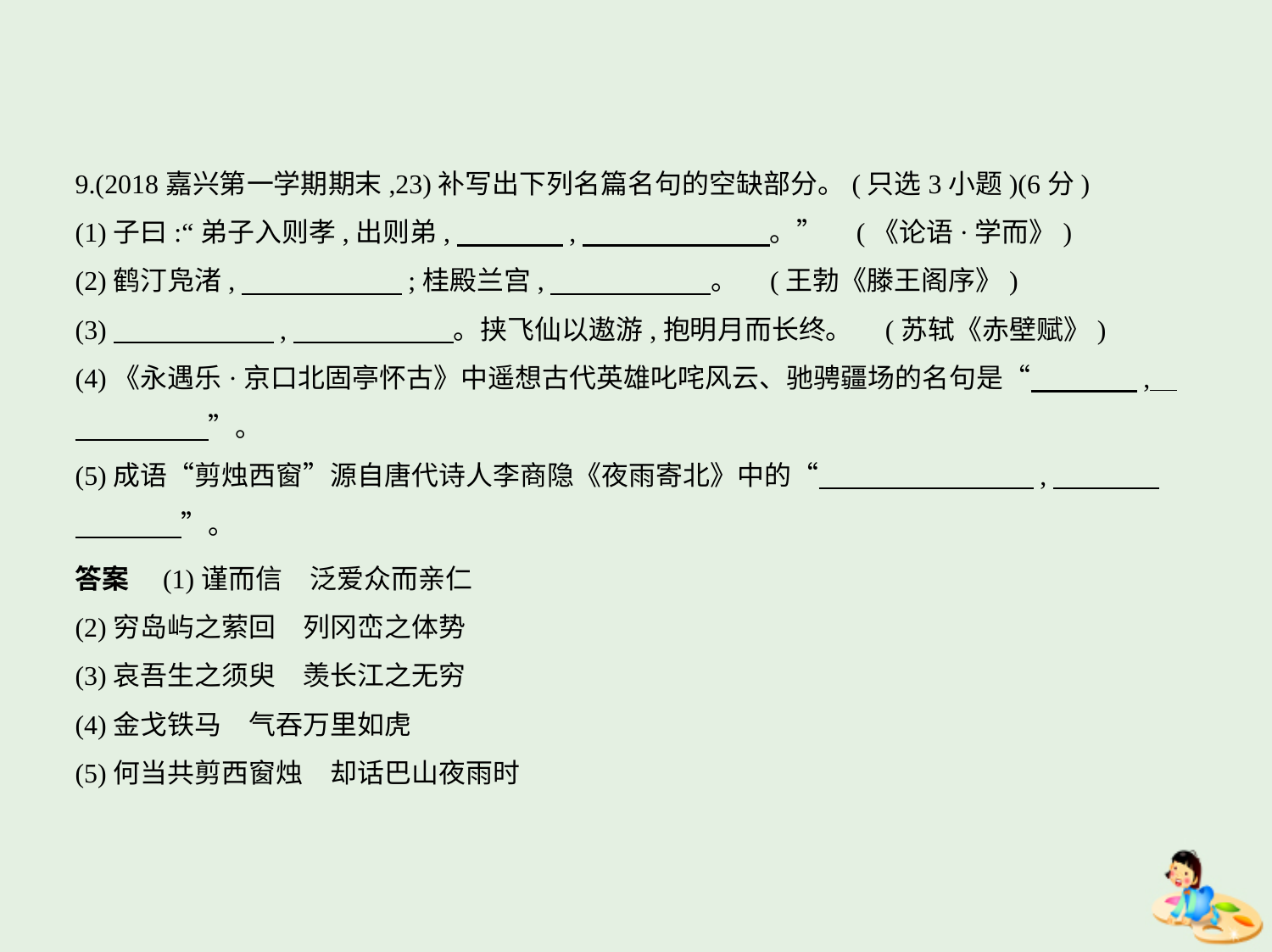

9.(2018嘉兴第一学期期末,23)补写出下列名篇名句的空缺部分。(只选3小题)(6分)
(1)子曰:“弟子入则孝,出则弟,　　　    ,　　　　　　    。” (《论语·学而》)
(2)鹤汀凫渚,　　　　　    ;桂殿兰宫,　　　　　    。 (王勃《滕王阁序》)
(3)　　　　　    ,　　　　　    。挟飞仙以遨游,抱明月而长终。 (苏轼《赤壁赋》)
(4)《永遇乐·京口北固亭怀古》中遥想古代英雄叱咤风云、驰骋疆场的名句是“　　　    ,    
　　　　    ”。
(5)成语“剪烛西窗”源自唐代诗人李商隐《夜雨寄北》中的“　　　　　　　    ,　　　    
　　　    ”。
答案　(1)谨而信　泛爱众而亲仁
(2)穷岛屿之萦回　列冈峦之体势
(3)哀吾生之须臾　羡长江之无穷
(4)金戈铁马　气吞万里如虎
(5)何当共剪西窗烛　却话巴山夜雨时